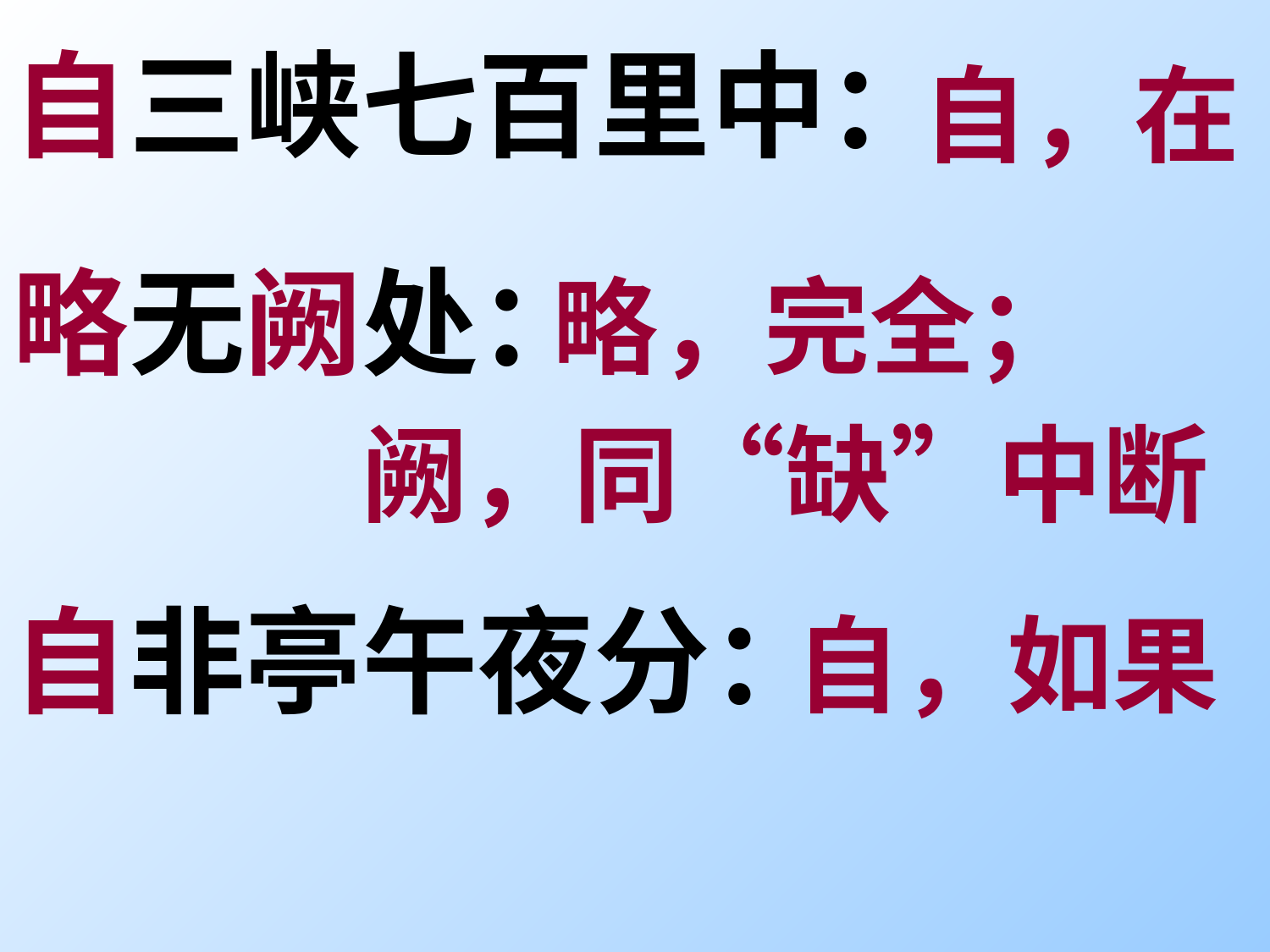

自三峡七百里中：
自，在
略无阙处：
略，完全；
阙，同“缺”中断
自非亭午夜分：
自，如果